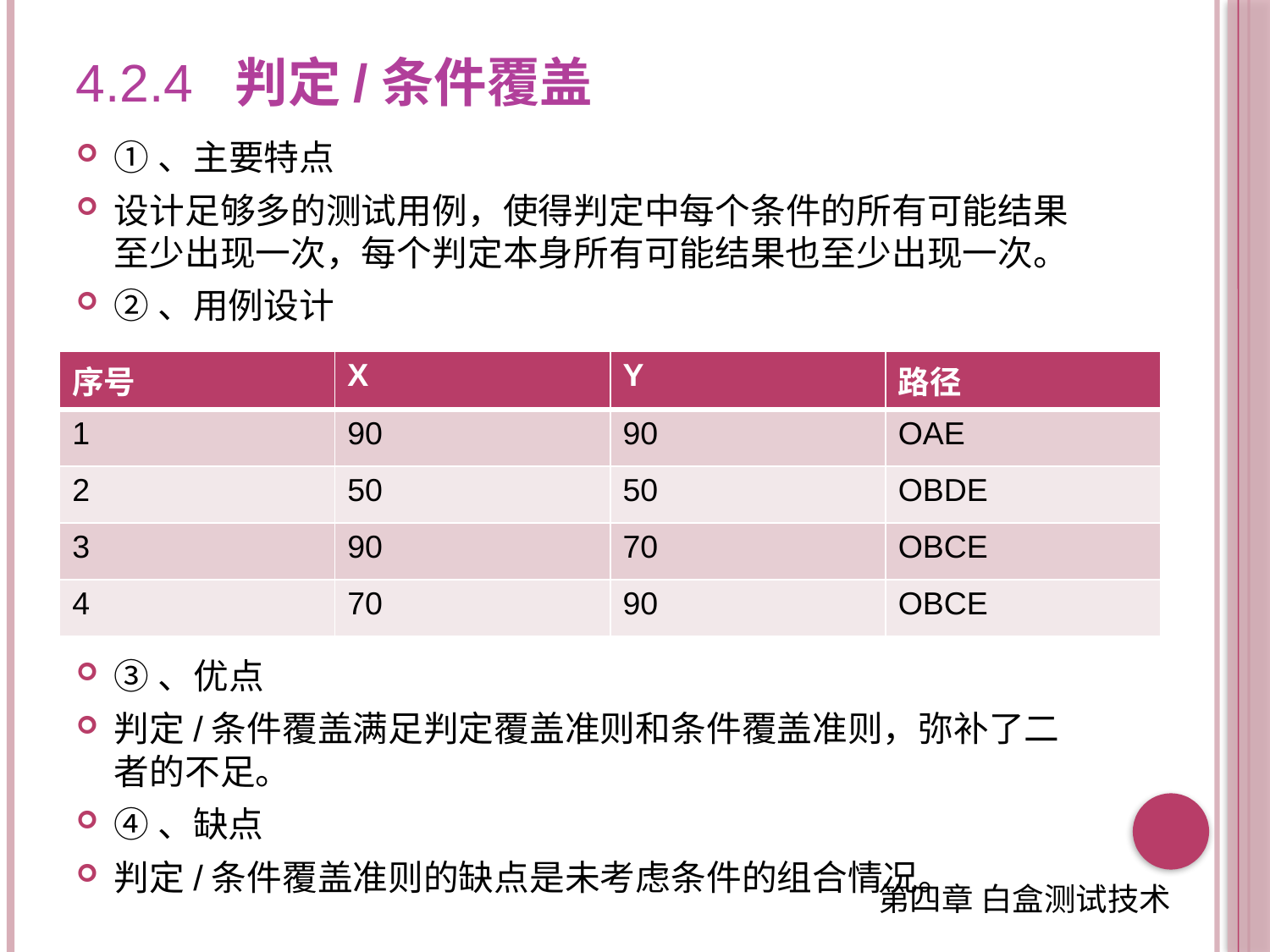

# 4.2.4  判定/条件覆盖
①、主要特点
设计足够多的测试用例，使得判定中每个条件的所有可能结果至少出现一次，每个判定本身所有可能结果也至少出现一次。
②、用例设计

③、优点
判定/条件覆盖满足判定覆盖准则和条件覆盖准则，弥补了二者的不足。
④、缺点
判定/条件覆盖准则的缺点是未考虑条件的组合情况。

| 序号 | X | Y | 路径 |
| --- | --- | --- | --- |
| 1 | 90 | 90 | OAE |
| 2 | 50 | 50 | OBDE |
| 3 | 90 | 70 | OBCE |
| 4 | 70 | 90 | OBCE |